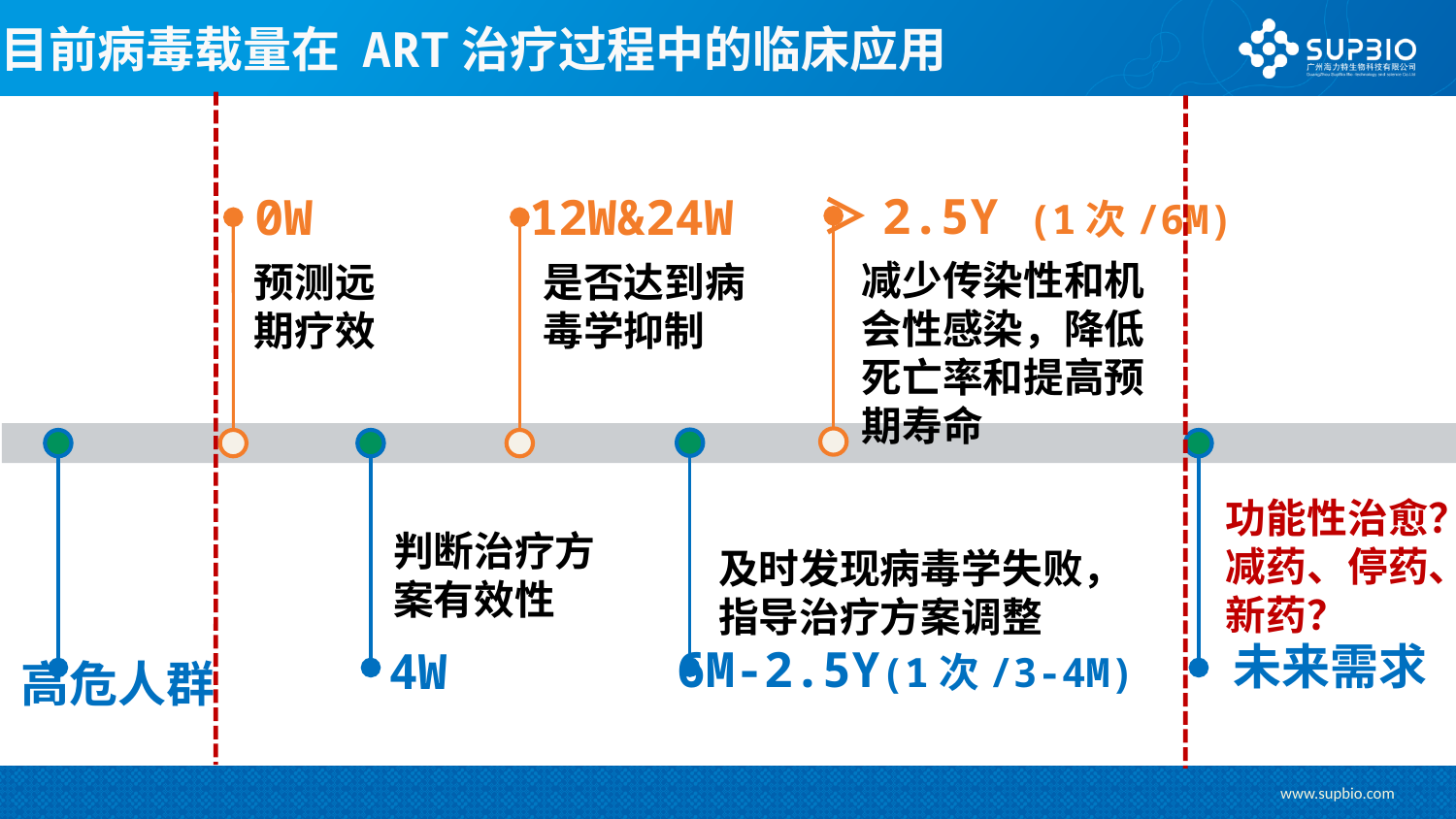

# 目前病毒载量在 ART治疗过程中的临床应用
＞2.5Y (1次/6M)
0W
12W&24W

减少传染性和机会性感染，降低死亡率和提高预期寿命
预测远期疗效
是否达到病毒学抑制

功能性治愈？
减药、停药、新药？
判断治疗方案有效性
及时发现病毒学失败，
指导治疗方案调整
未来需求
6M-2.5Y(1次/3-4M)
4W
高危人群